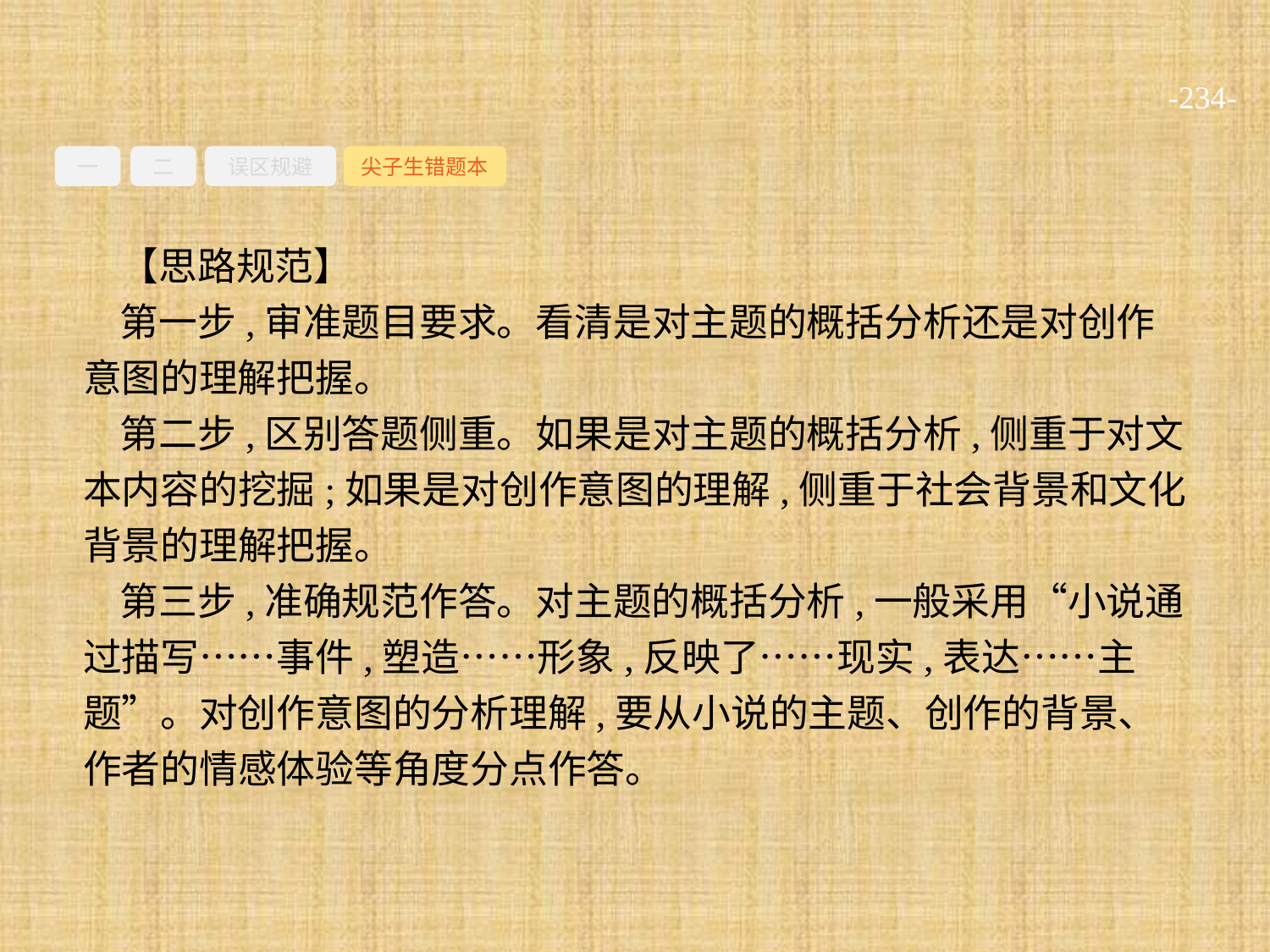

-234-
一
二
误区规避
尖子生错题本
【思路规范】
第一步,审准题目要求。看清是对主题的概括分析还是对创作意图的理解把握。
第二步,区别答题侧重。如果是对主题的概括分析,侧重于对文本内容的挖掘;如果是对创作意图的理解,侧重于社会背景和文化背景的理解把握。
第三步,准确规范作答。对主题的概括分析,一般采用“小说通过描写……事件,塑造……形象,反映了……现实,表达……主题”。对创作意图的分析理解,要从小说的主题、创作的背景、作者的情感体验等角度分点作答。